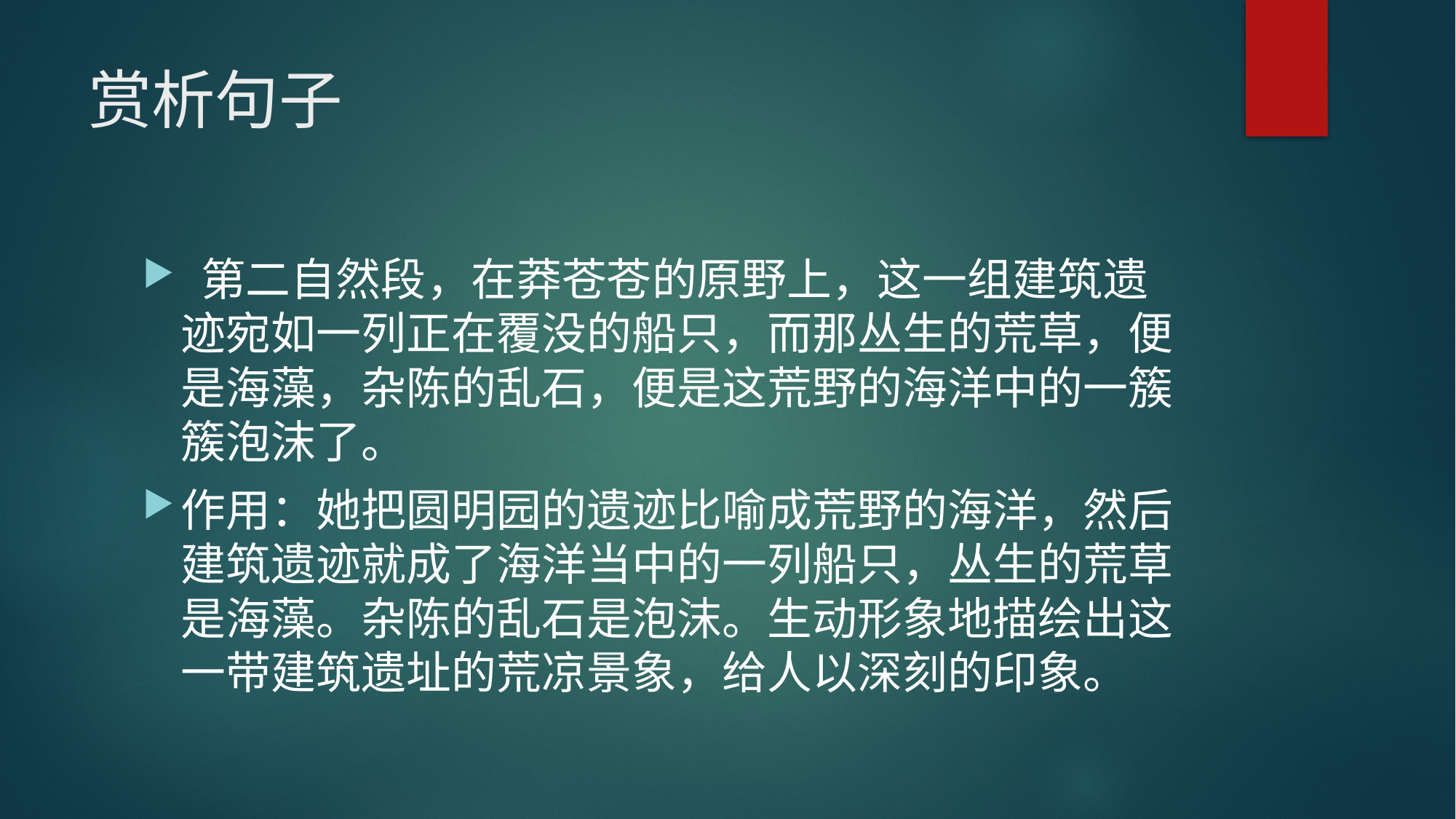

# 赏析句子
 第二自然段，在莽苍苍的原野上，这一组建筑遗迹宛如一列正在覆没的船只，而那丛生的荒草，便是海藻，杂陈的乱石，便是这荒野的海洋中的一簇簇泡沫了。
作用：她把圆明园的遗迹比喻成荒野的海洋，然后建筑遗迹就成了海洋当中的一列船只，丛生的荒草是海藻。杂陈的乱石是泡沫。生动形象地描绘出这一带建筑遗址的荒凉景象，给人以深刻的印象。